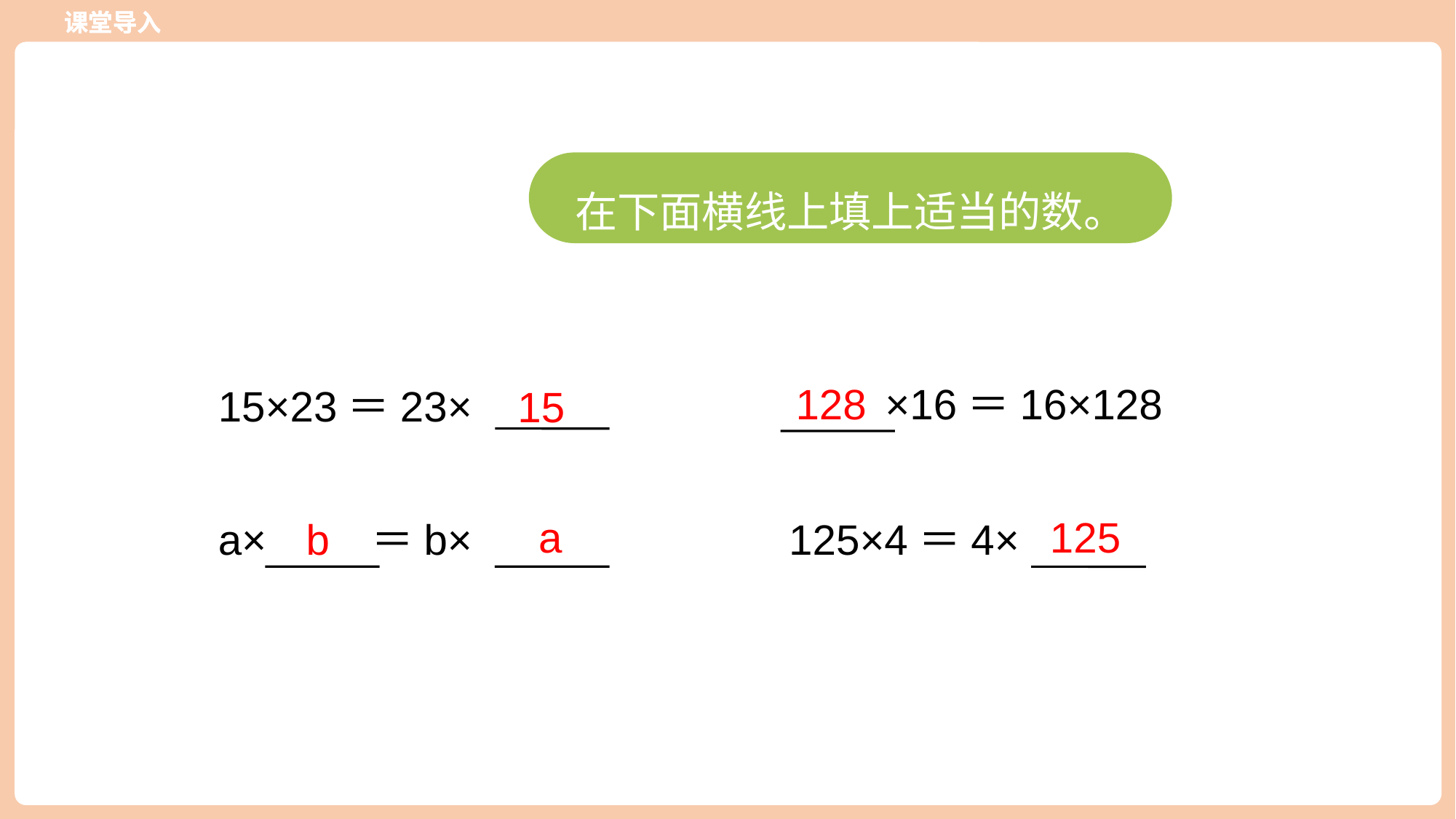

课堂导入
课堂导入
在下面横线上填上适当的数。
128
    ×16＝16×128
15×23＝23×
15

a
125
a×        ＝b×
125×4＝4×
b